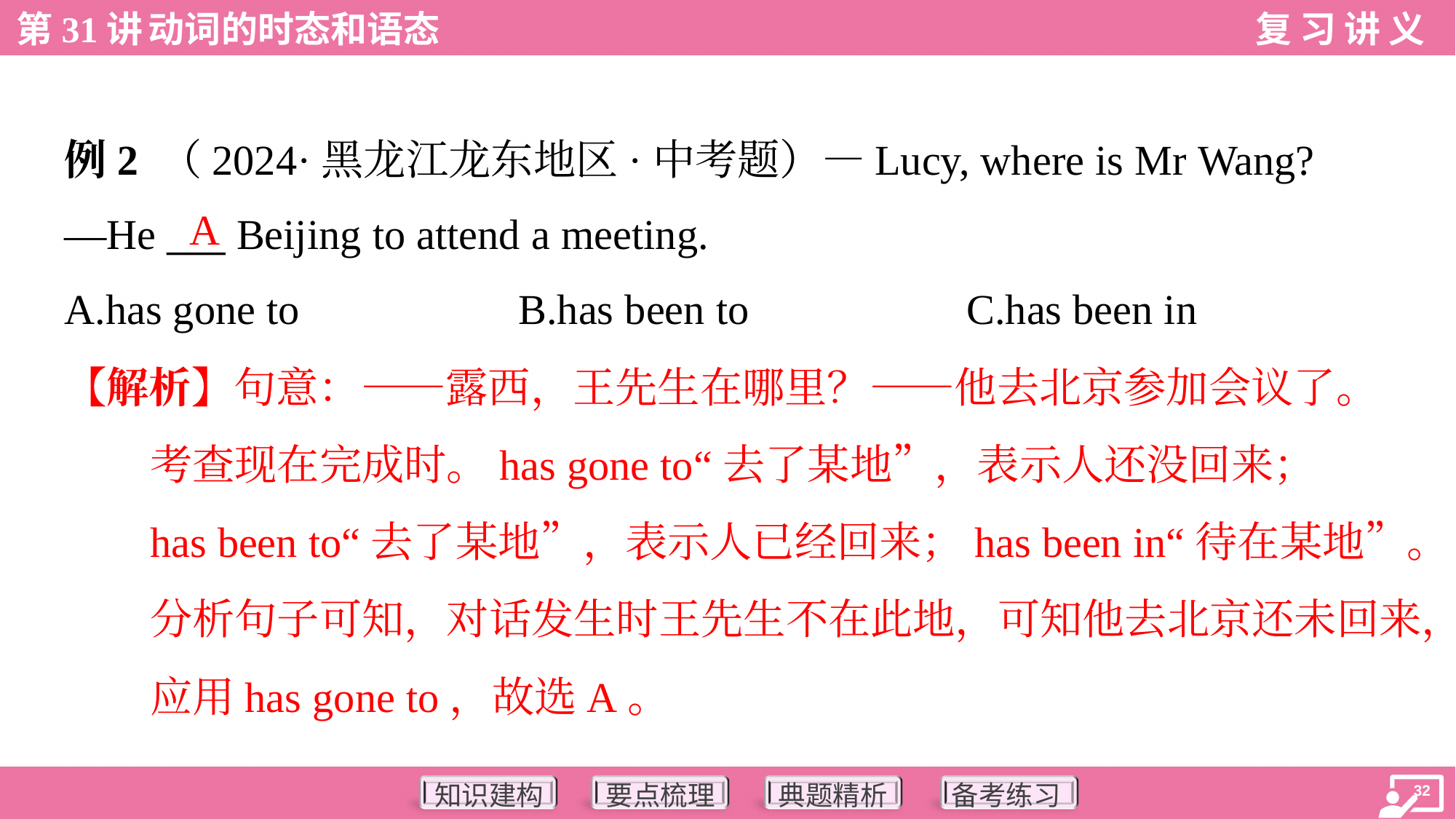

例2 （2024·黑龙江龙东地区·中考题）—Lucy, where is Mr Wang?
—He ___ Beijing to attend a meeting.
A
A.has gone to	B.has been to	C.has been in
【解析】句意：——露西，王先生在哪里？——他去北京参加会议了。
考查现在完成时。has gone to“去了某地”，表示人还没回来；
has been to“去了某地”，表示人已经回来；has been in“待在某地”。
分析句子可知，对话发生时王先生不在此地，可知他去北京还未回来，
应用has gone to，故选A。